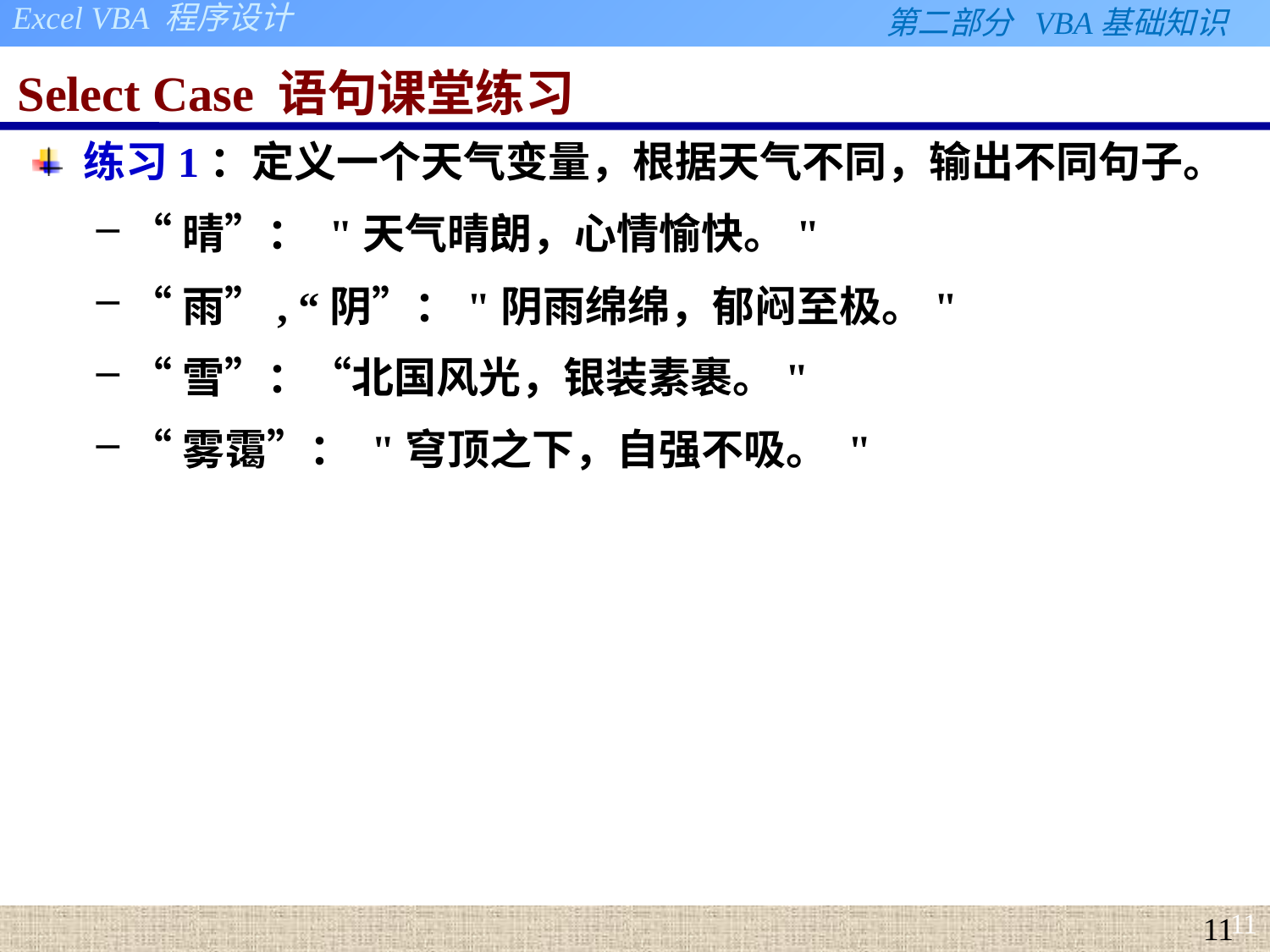

# Select Case 语句课堂练习
练习1：定义一个天气变量，根据天气不同，输出不同句子。
“晴”： "天气晴朗，心情愉快。"
“雨”, “阴”："阴雨绵绵，郁闷至极。"
“雪”：“北国风光，银装素裹。"
“雾霭”： "穹顶之下，自强不吸。 "

11